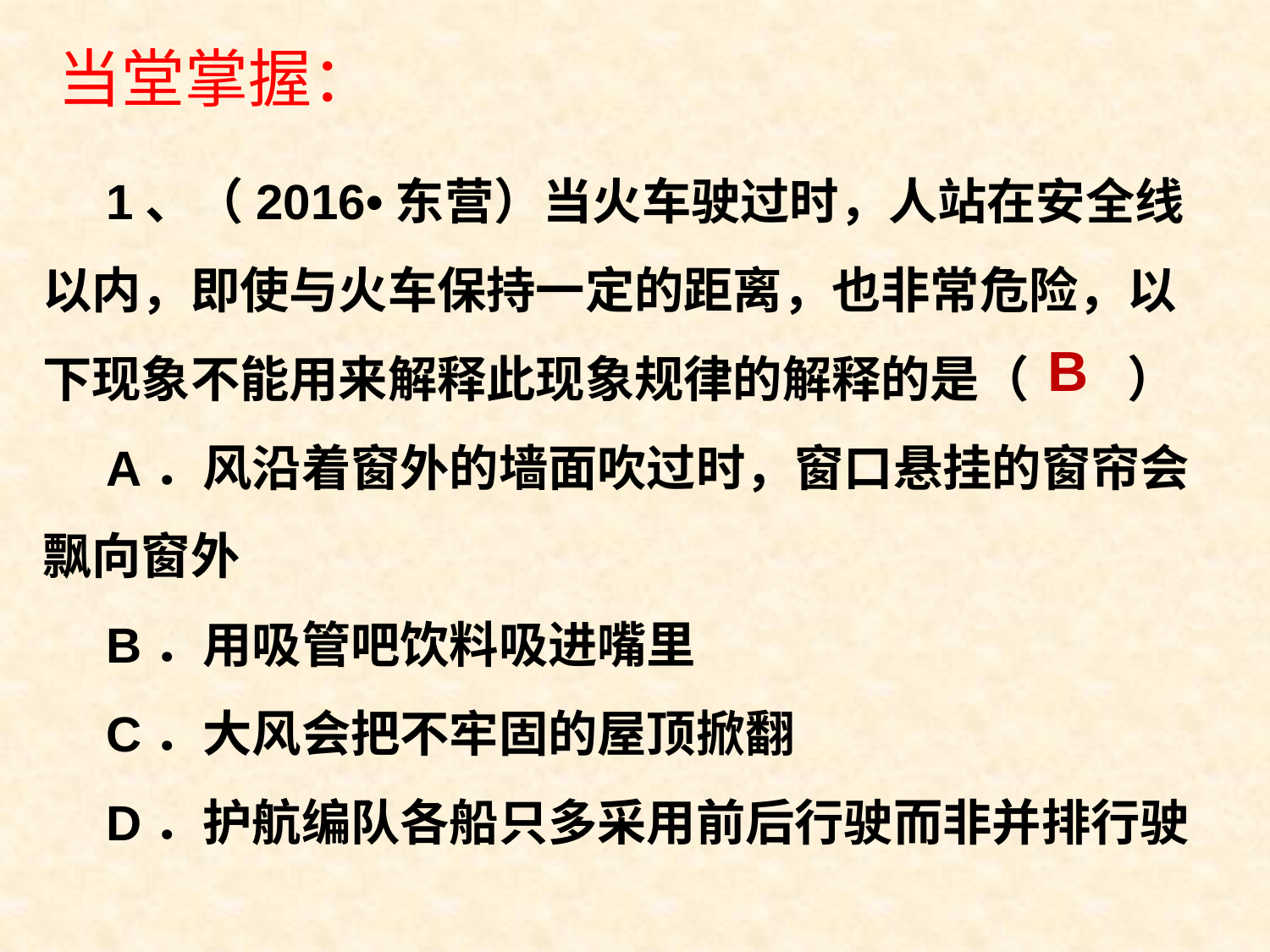

当堂掌握：
1、（2016•东营）当火车驶过时，人站在安全线以内，即使与火车保持一定的距离，也非常危险，以下现象不能用来解释此现象规律的解释的是（　　）
A．风沿着窗外的墙面吹过时，窗口悬挂的窗帘会飘向窗外
B．用吸管吧饮料吸进嘴里
C．大风会把不牢固的屋顶掀翻
D．护航编队各船只多采用前后行驶而非并排行驶
B